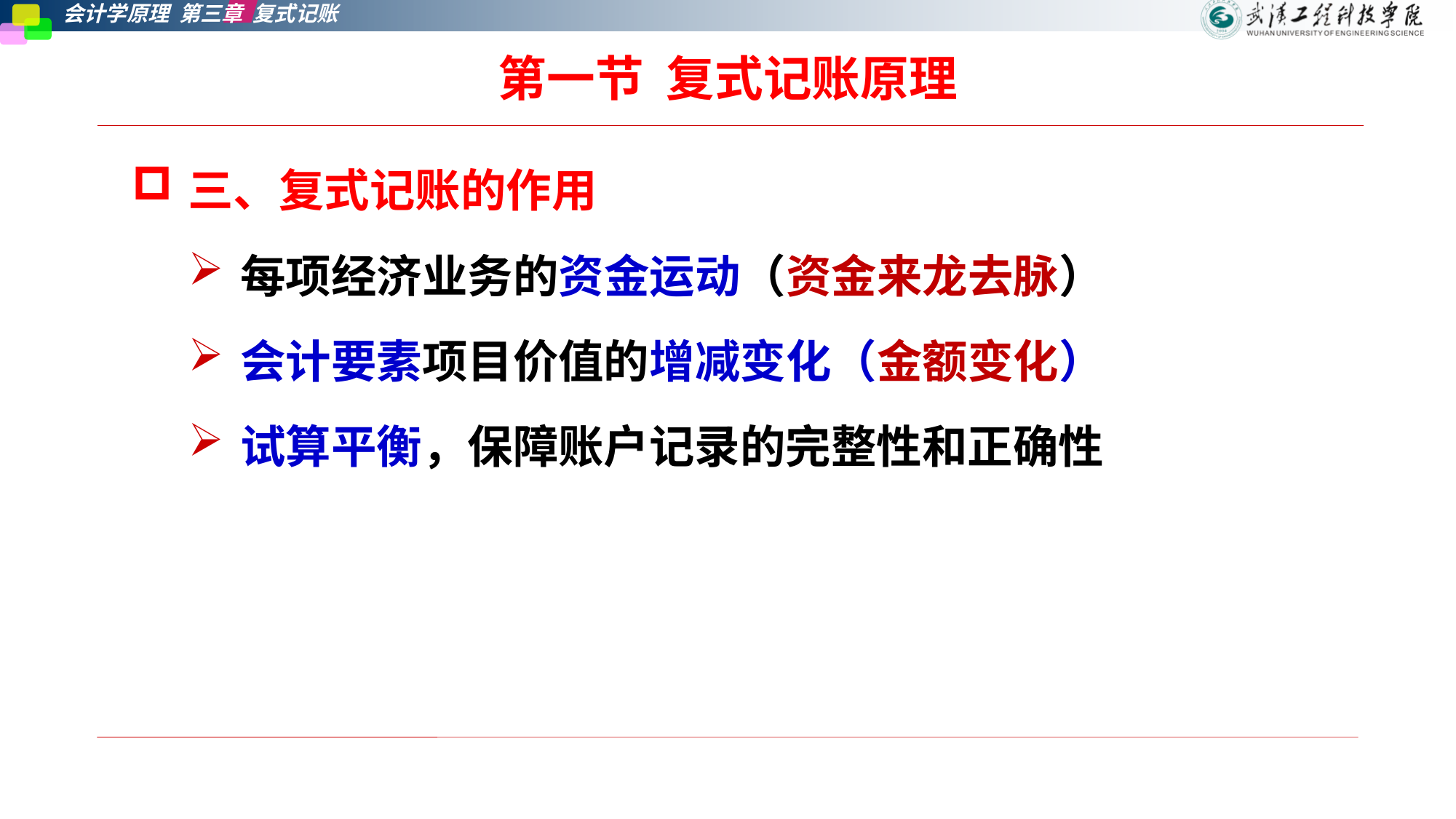

# 第一节  复式记账原理
三、复式记账的作用
每项经济业务的资金运动（资金来龙去脉）
会计要素项目价值的增减变化（金额变化）
试算平衡，保障账户记录的完整性和正确性